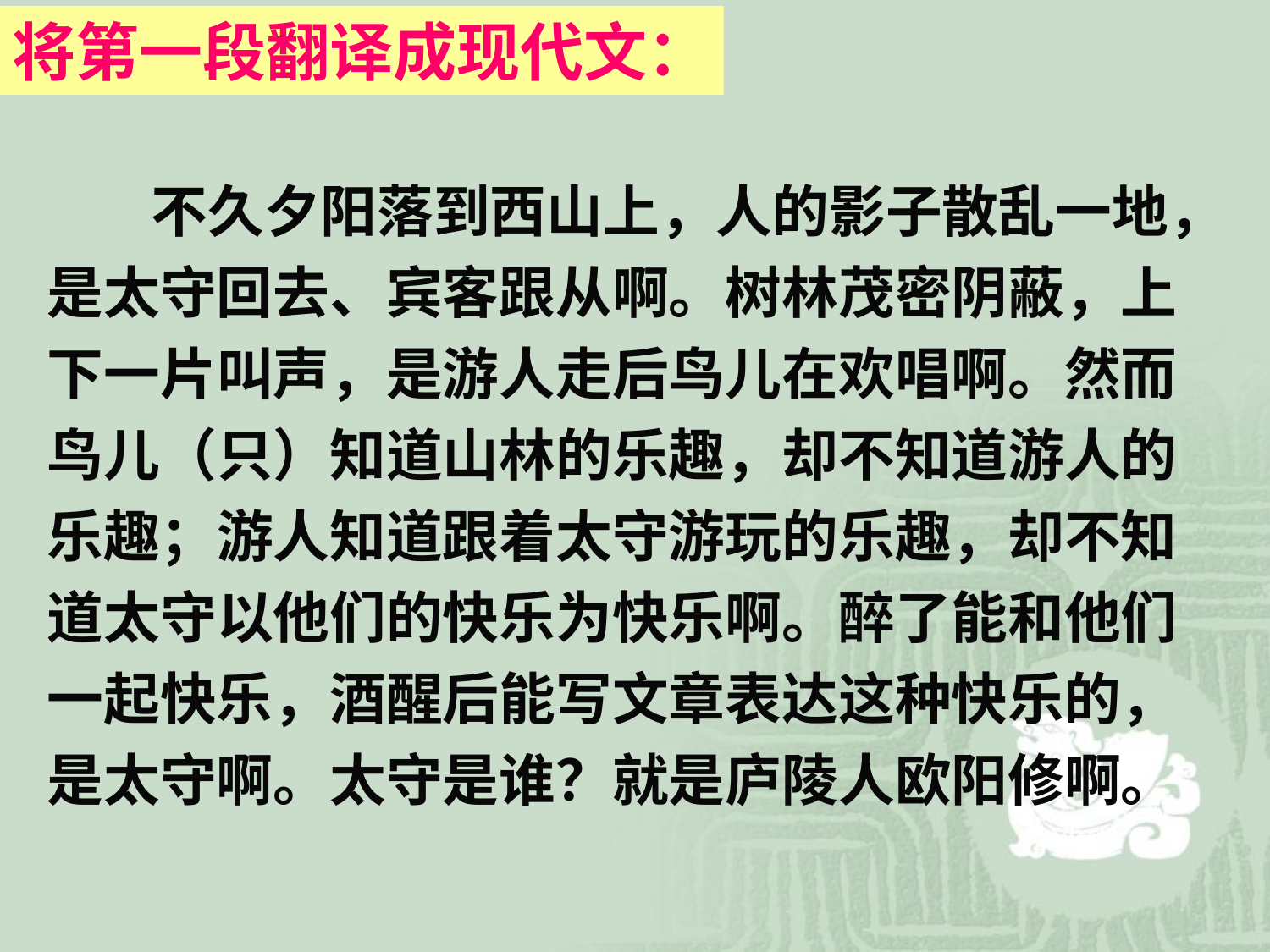

将第一段翻译成现代文：
       不久夕阳落到西山上，人的影子散乱一地，是太守回去、宾客跟从啊。树林茂密阴蔽，上下一片叫声，是游人走后鸟儿在欢唱啊。然而鸟儿（只）知道山林的乐趣，却不知道游人的乐趣；游人知道跟着太守游玩的乐趣，却不知道太守以他们的快乐为快乐啊。醉了能和他们一起快乐，酒醒后能写文章表达这种快乐的，是太守啊。太守是谁？就是庐陵人欧阳修啊。